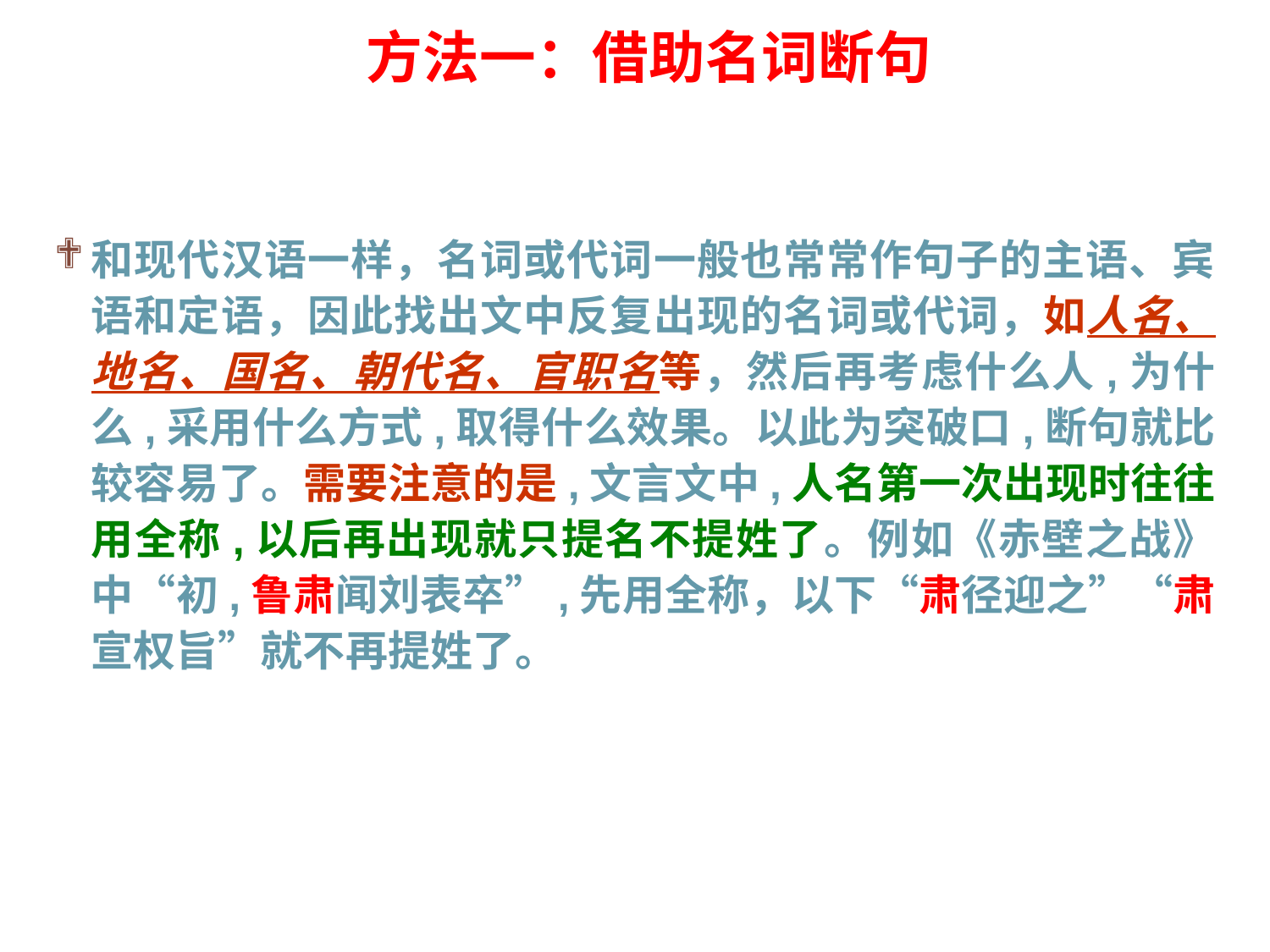

# 方法一：借助名词断句
和现代汉语一样，名词或代词一般也常常作句子的主语、宾语和定语，因此找出文中反复出现的名词或代词，如人名、地名、国名、朝代名、官职名等，然后再考虑什么人,为什么,采用什么方式,取得什么效果。以此为突破口,断句就比较容易了。需要注意的是,文言文中,人名第一次出现时往往用全称,以后再出现就只提名不提姓了。例如《赤壁之战》中“初,鲁肃闻刘表卒”,先用全称，以下“肃径迎之”“肃宣权旨”就不再提姓了。

